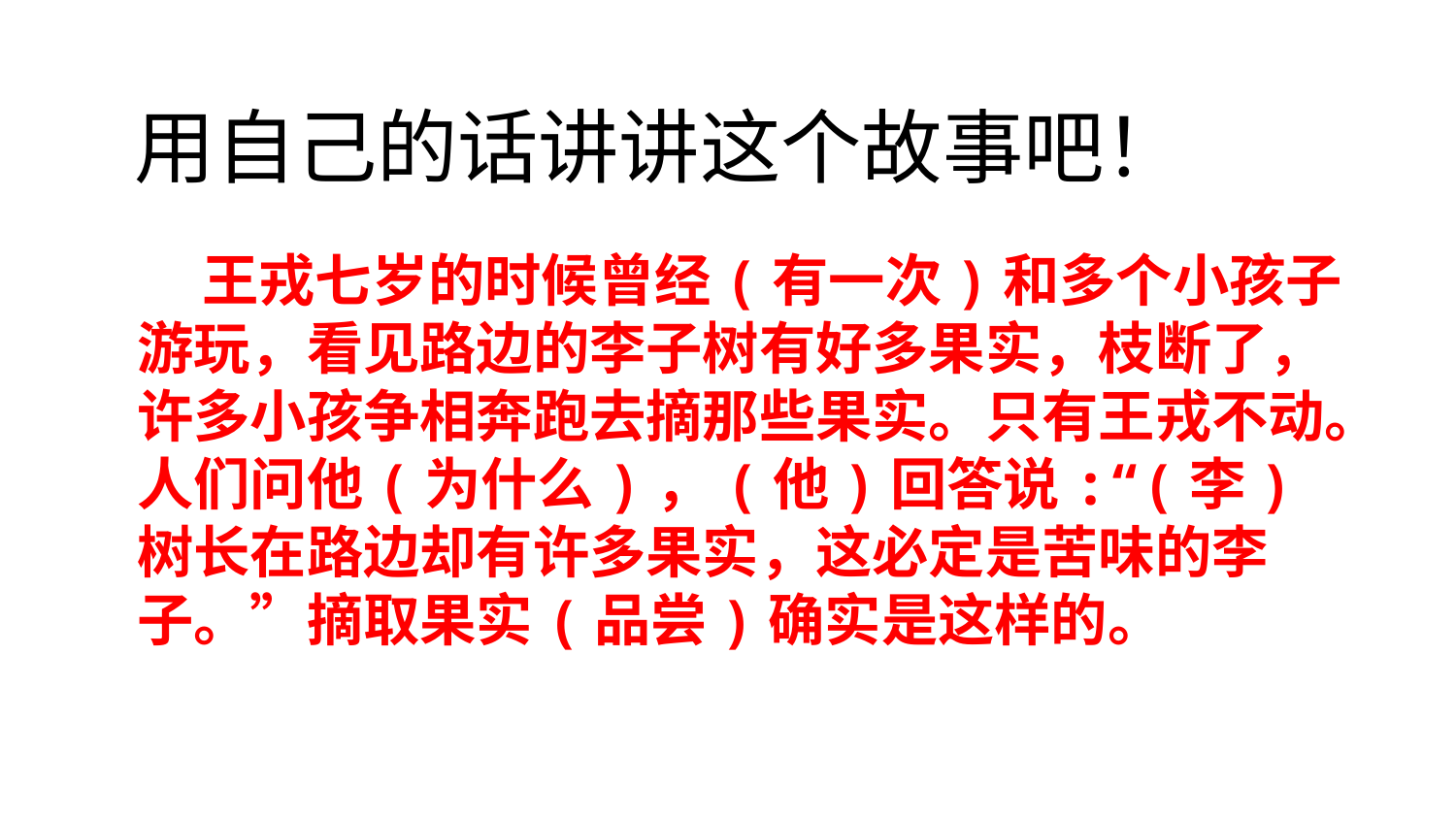

用自己的话讲讲这个故事吧！
    王戎七岁的时候曾经(有一次)和多个小孩子游玩，看见路边的李子树有好多果实，枝断了，许多小孩争相奔跑去摘那些果实。只有王戎不动。人们问他(为什么)，(他)回答说:“(李)树长在路边却有许多果实，这必定是苦味的李子。”摘取果实(品尝)确实是这样的。